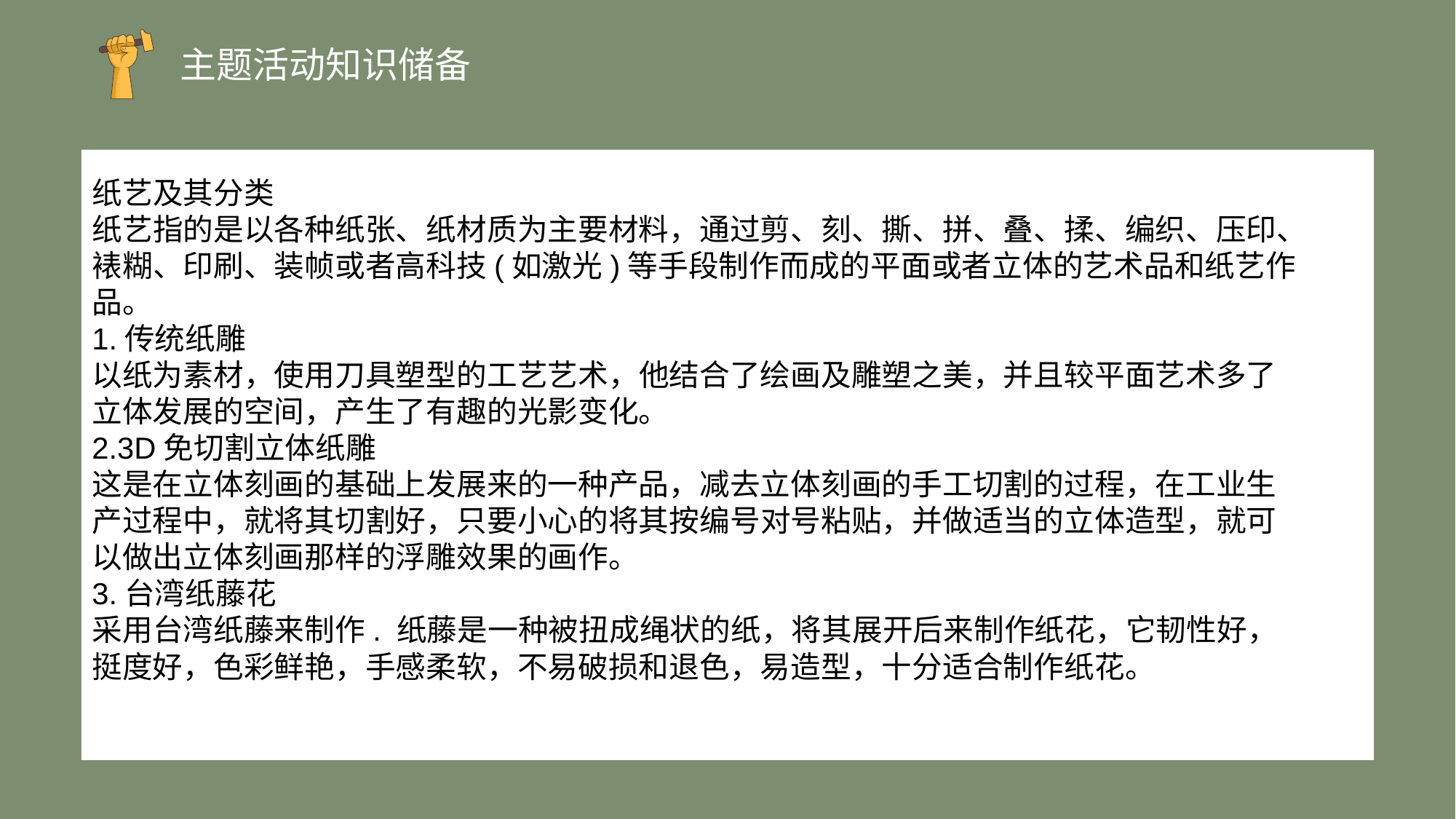

主题活动知识储备

纸艺及其分类
纸艺指的是以各种纸张、纸材质为主要材料，通过剪、刻、撕、拼、叠、揉、编织、压印、裱糊、印刷、装帧或者高科技(如激光)等手段制作而成的平面或者立体的艺术品和纸艺作品。
1.传统纸雕
以纸为素材，使用刀具塑型的工艺艺术，他结合了绘画及雕塑之美，并且较平面艺术多了立体发展的空间，产生了有趣的光影变化。
2.3D免切割立体纸雕
这是在立体刻画的基础上发展来的一种产品，减去立体刻画的手工切割的过程，在工业生产过程中，就将其切割好，只要小心的将其按编号对号粘贴，并做适当的立体造型，就可以做出立体刻画那样的浮雕效果的画作。
3.台湾纸藤花
采用台湾纸藤来制作. 纸藤是一种被扭成绳状的纸，将其展开后来制作纸花，它韧性好，挺度好，色彩鲜艳，手感柔软，不易破损和退色，易造型，十分适合制作纸花。